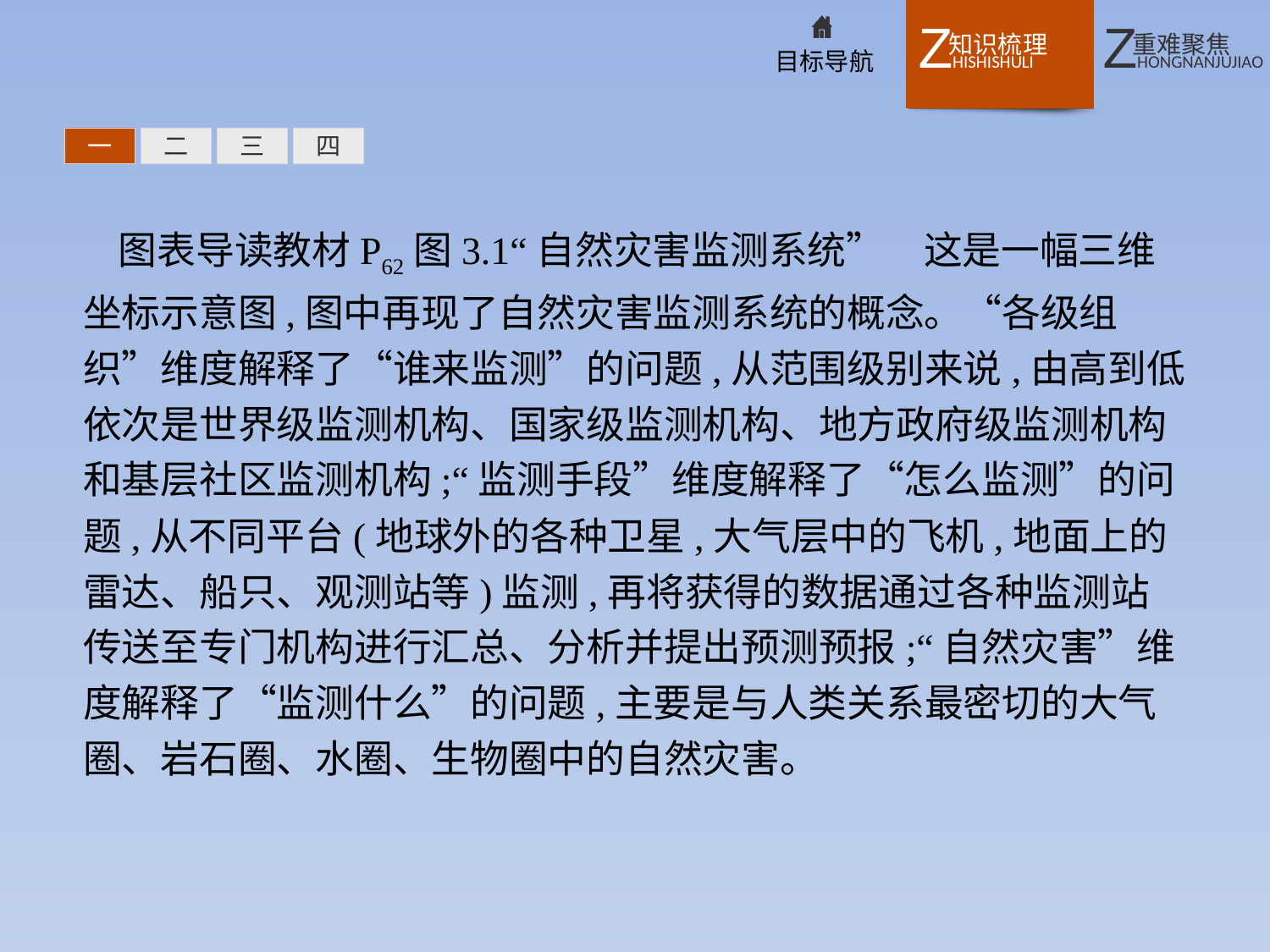

一
二
三
四
图表导读教材P62图3.1“自然灾害监测系统”　这是一幅三维坐标示意图,图中再现了自然灾害监测系统的概念。“各级组织”维度解释了“谁来监测”的问题,从范围级别来说,由高到低依次是世界级监测机构、国家级监测机构、地方政府级监测机构和基层社区监测机构;“监测手段”维度解释了“怎么监测”的问题,从不同平台(地球外的各种卫星,大气层中的飞机,地面上的雷达、船只、观测站等)监测,再将获得的数据通过各种监测站传送至专门机构进行汇总、分析并提出预测预报;“自然灾害”维度解释了“监测什么”的问题,主要是与人类关系最密切的大气圈、岩石圈、水圈、生物圈中的自然灾害。